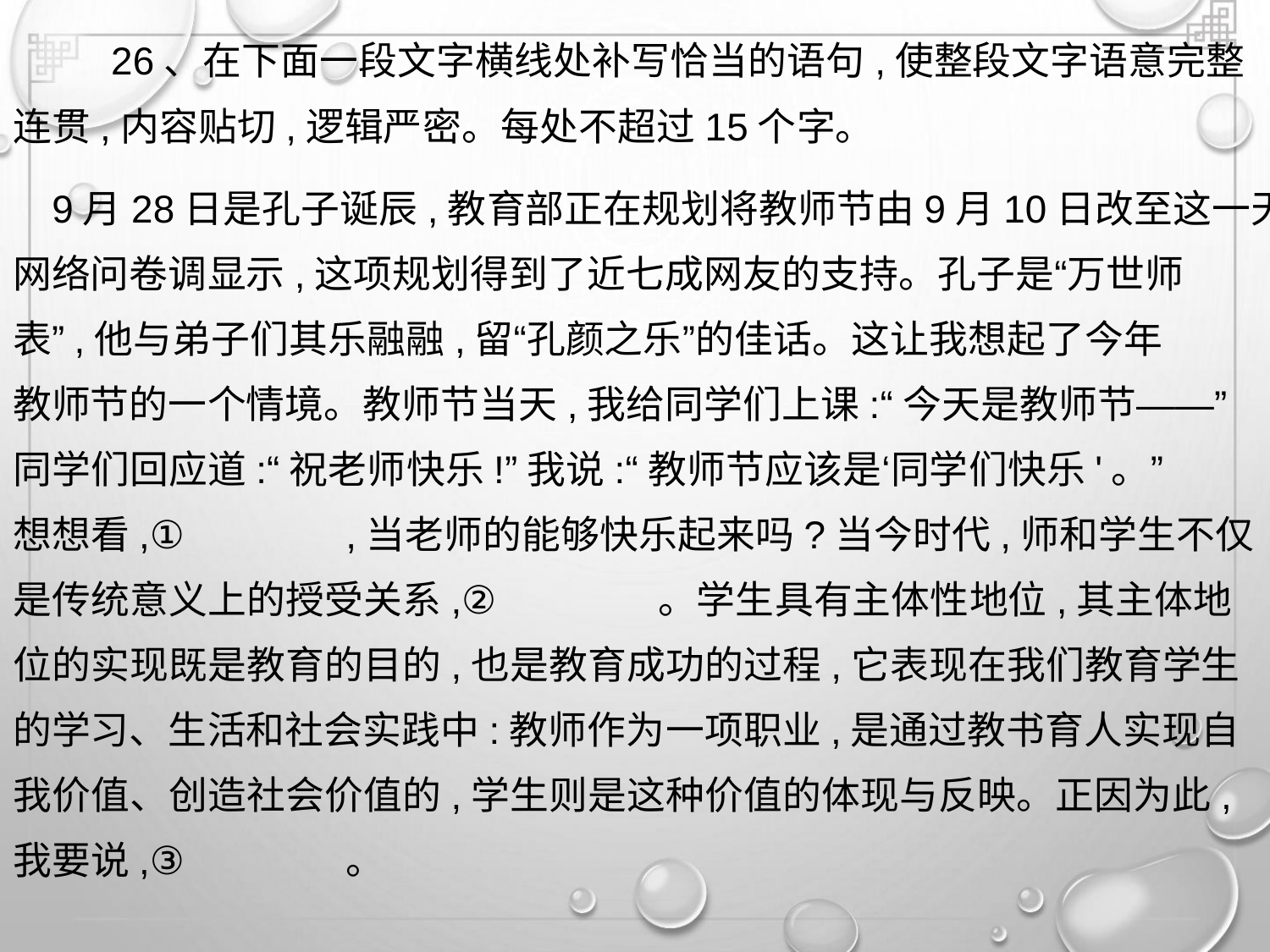

26、在下面一段文字横线处补写恰当的语句,使整段文字语意完整
连贯,内容贴切,逻辑严密。每处不超过15个字。
9月28日是孔子诞辰,教育部正在规划将教师节由9月10日改至这一天。
网络问卷调显示,这项规划得到了近七成网友的支持。孔子是“万世师
表”,他与弟子们其乐融融,留“孔颜之乐”的佳话。这让我想起了今年
教师节的一个情境。教师节当天,我给同学们上课:“今天是教师节——”
同学们回应道:“祝老师快乐!”我说:“教师节应该是‘同学们快乐'。”
想想看,①
,当老师的能够快乐起来吗?当今时代,师和学生不仅
。学生具有主体性地位,其主体地
是传统意义上的授受关系,②
位的实现既是教育的目的,也是教育成功的过程,它表现在我们教育学生
的学习、生活和社会实践中:教师作为一项职业,是通过教书育人实现自
我价值、创造社会价值的,学生则是这种价值的体现与反映。正因为此,
我要说,③
。